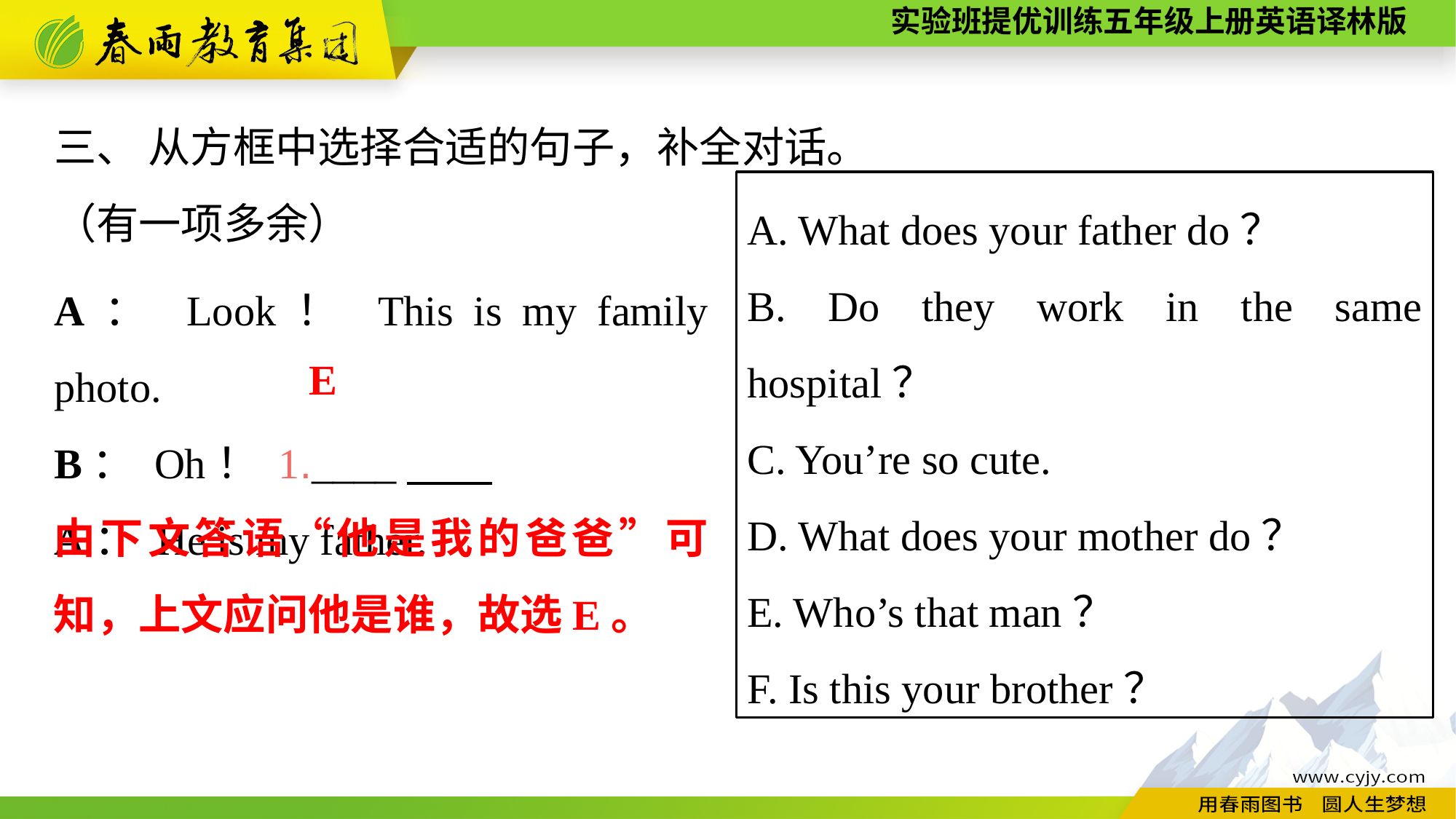

三、 从方框中选择合适的句子，补全对话。
（有一项多余）
A. What does your father do？
B. Do they work in the same hospital？
C. You’re so cute.
D. What does your mother do？
E. Who’s that man？
F. Is this your brother？
A： Look！ This is my family photo.
B： Oh！ 1.____
A： He is my father.
E
由下文答语“他是我的爸爸”可知，上文应问他是谁，故选E。